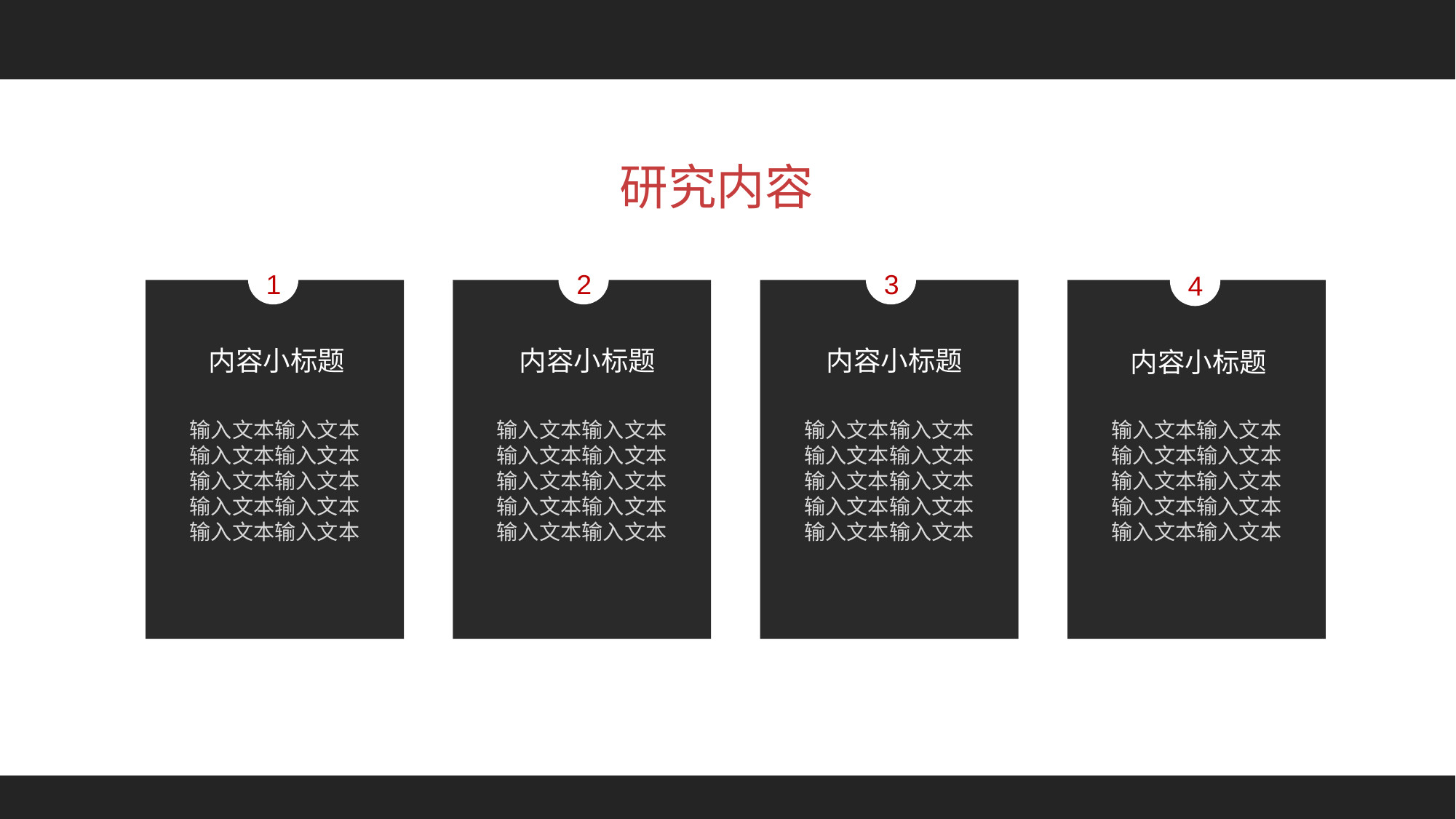

研究内容
1
2
3
4

输入文本输入文本
输入文本输入文本
输入文本输入文本
输入文本输入文本
输入文本输入文本

输入文本输入文本
输入文本输入文本
输入文本输入文本
输入文本输入文本
输入文本输入文本

输入文本输入文本
输入文本输入文本
输入文本输入文本
输入文本输入文本
输入文本输入文本

输入文本输入文本
输入文本输入文本
输入文本输入文本
输入文本输入文本
输入文本输入文本

内容小标题
内容小标题
内容小标题
内容小标题